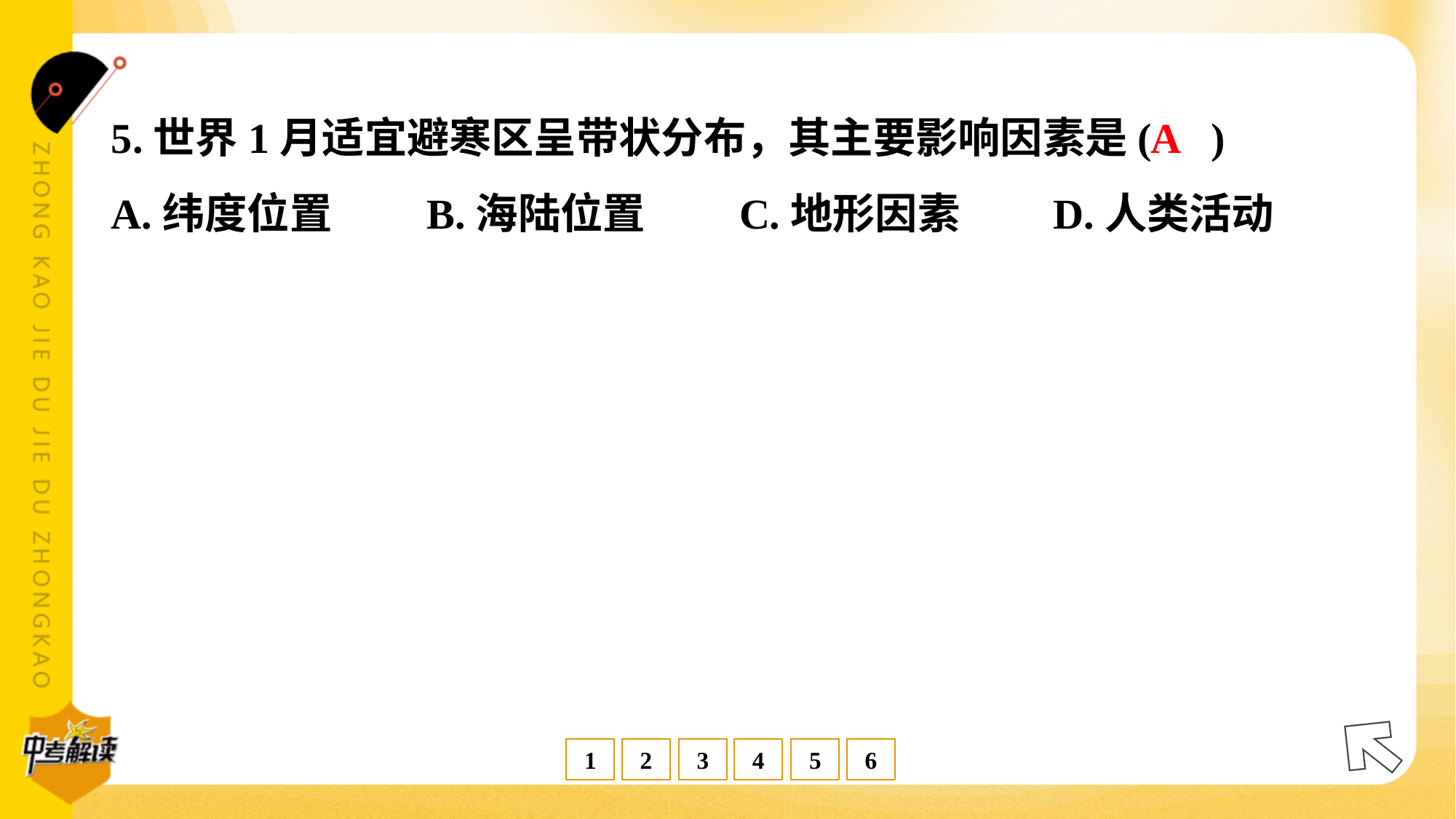

A
5.世界1月适宜避寒区呈带状分布，其主要影响因素是(     )
A.纬度位置	B.海陆位置	C.地形因素	D.人类活动